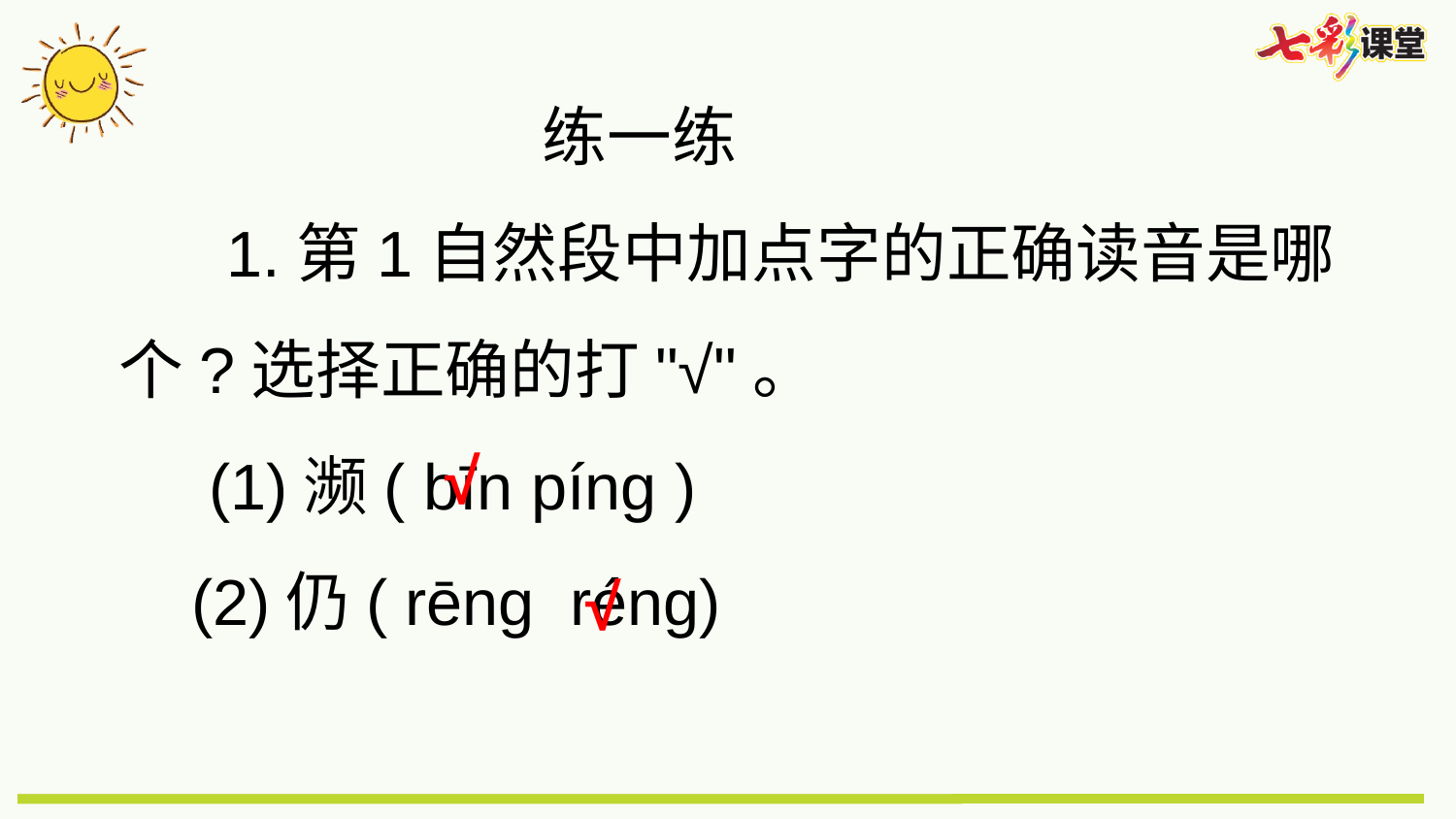

练一练
      1.第1自然段中加点字的正确读音是哪个?选择正确的打"√"。
     (1)濒( bīn píng )
    (2)仍( rēng  réng)
√
√